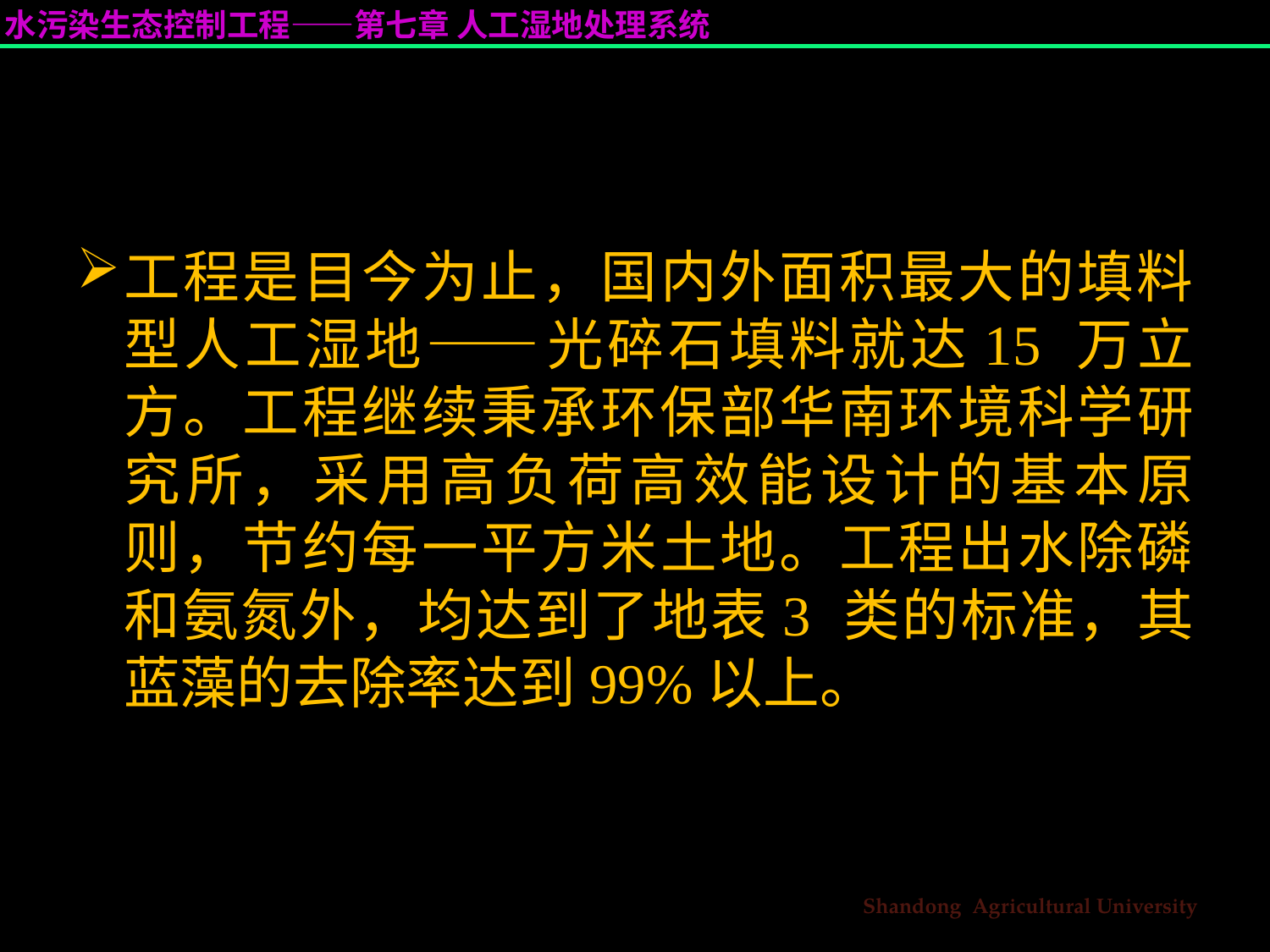

工程是目今为止，国内外面积最大的填料型人工湿地——光碎石填料就达15 万立方。工程继续秉承环保部华南环境科学研究所，采用高负荷高效能设计的基本原则，节约每一平方米土地。工程出水除磷和氨氮外，均达到了地表3 类的标准，其蓝藻的去除率达到99%以上。